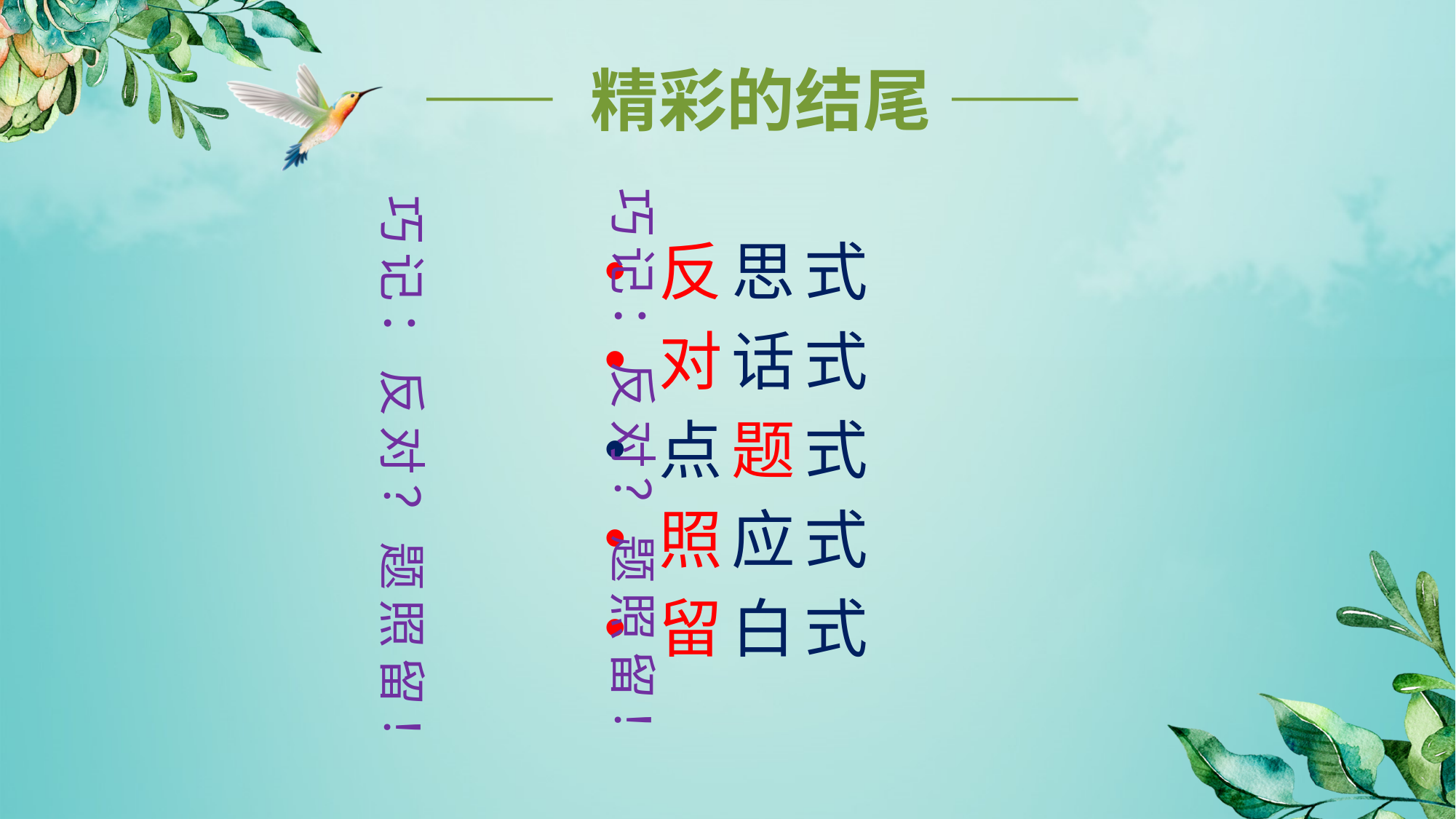

—— 精彩的结尾 ——
巧记：反对？题照留！
反思式
对话式
点题式
照应式
留白式
巧记：反对？题照留！